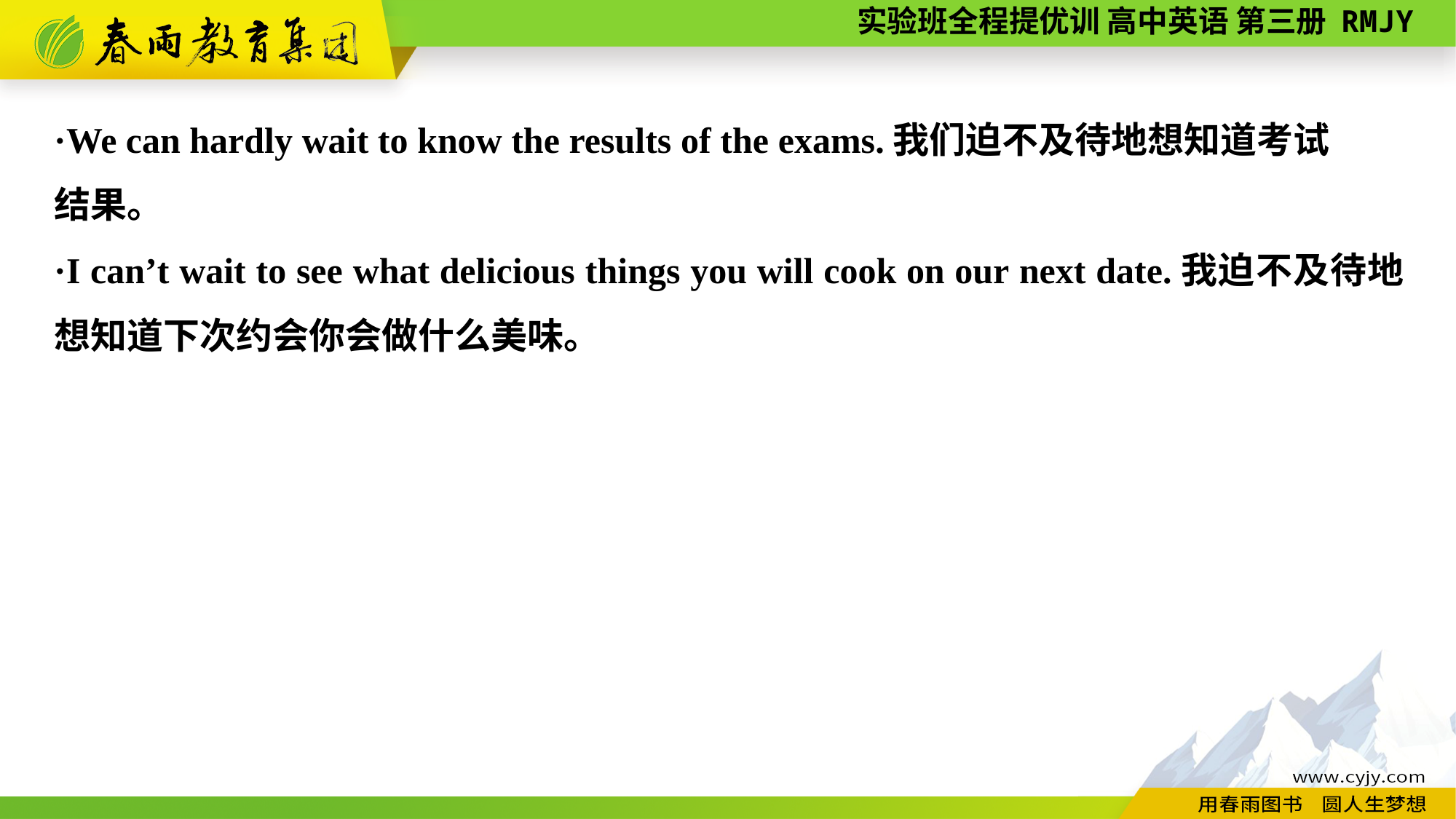

·We can hardly wait to know the results of the exams.我们迫不及待地想知道考试
结果。
·I can’t wait to see what delicious things you will cook on our next date.我迫不及待地想知道下次约会你会做什么美味。